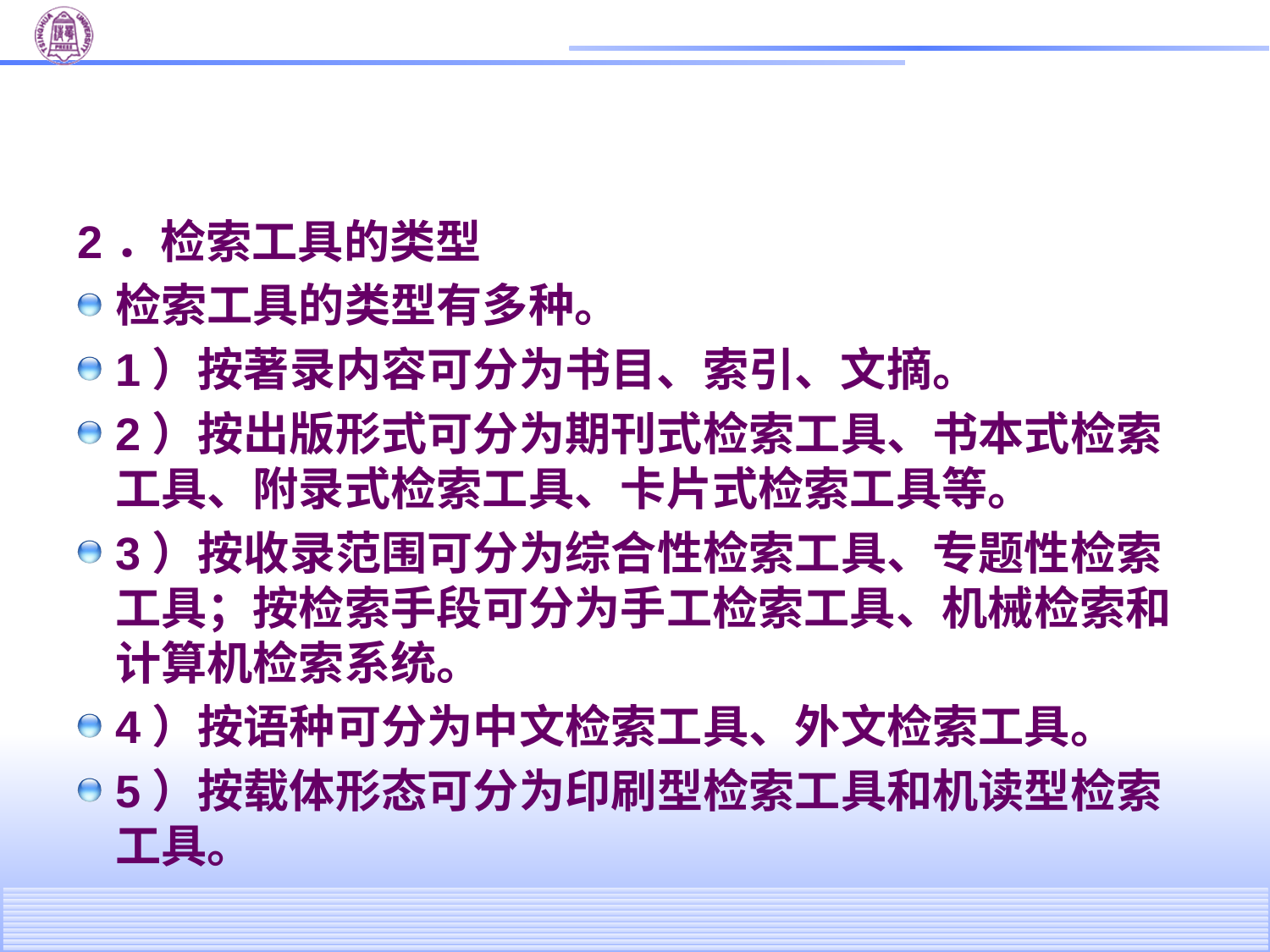

#
2．检索工具的类型
检索工具的类型有多种。
1）按著录内容可分为书目、索引、文摘。
2）按出版形式可分为期刊式检索工具、书本式检索工具、附录式检索工具、卡片式检索工具等。
3）按收录范围可分为综合性检索工具、专题性检索工具；按检索手段可分为手工检索工具、机械检索和计算机检索系统。
4）按语种可分为中文检索工具、外文检索工具。
5）按载体形态可分为印刷型检索工具和机读型检索工具。